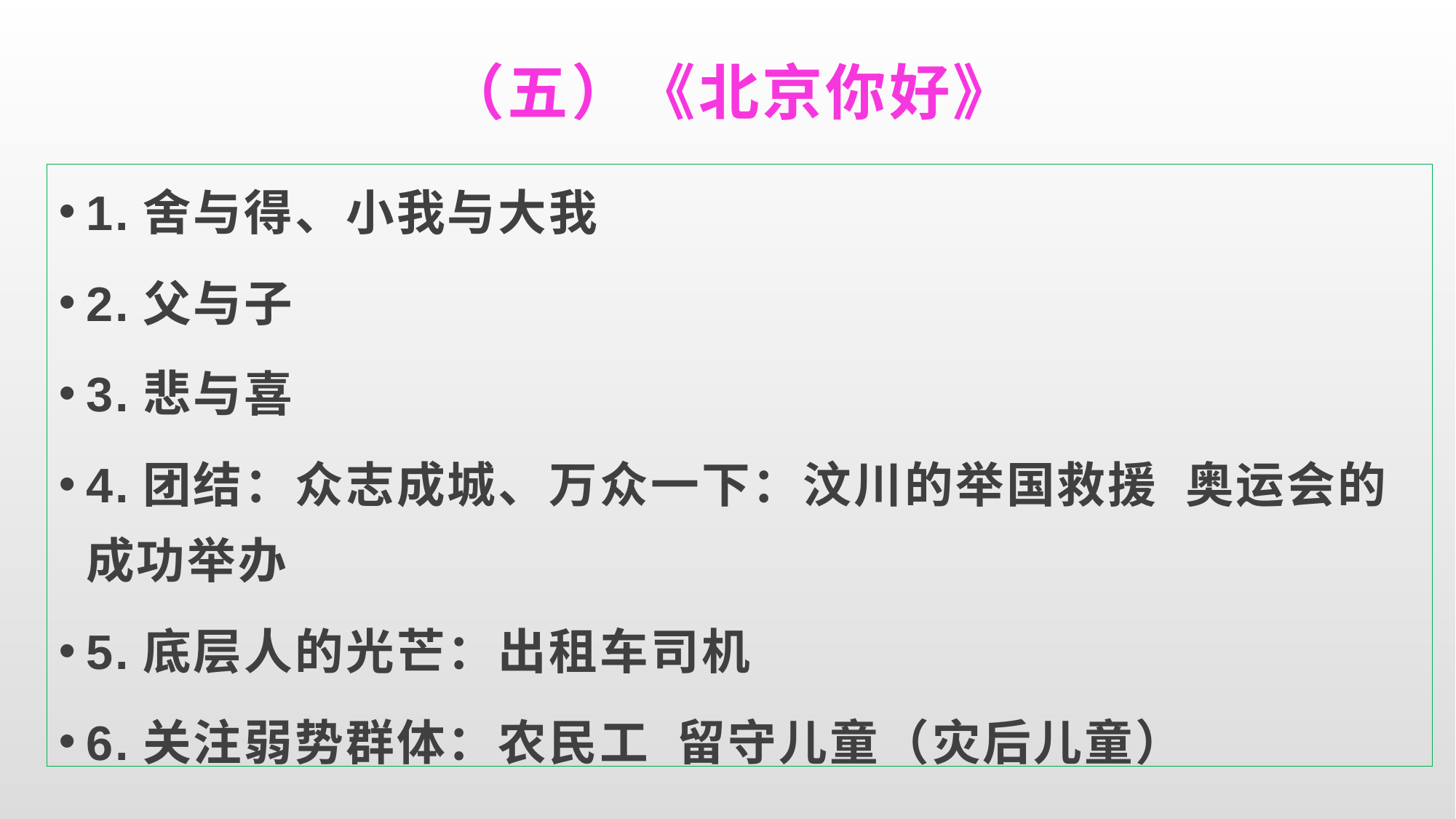

# （五）《北京你好》
1.舍与得、小我与大我
2.父与子
3.悲与喜
4.团结：众志成城、万众一下：汶川的举国救援  奥运会的成功举办
5.底层人的光芒：出租车司机
6.关注弱势群体：农民工  留守儿童（灾后儿童）